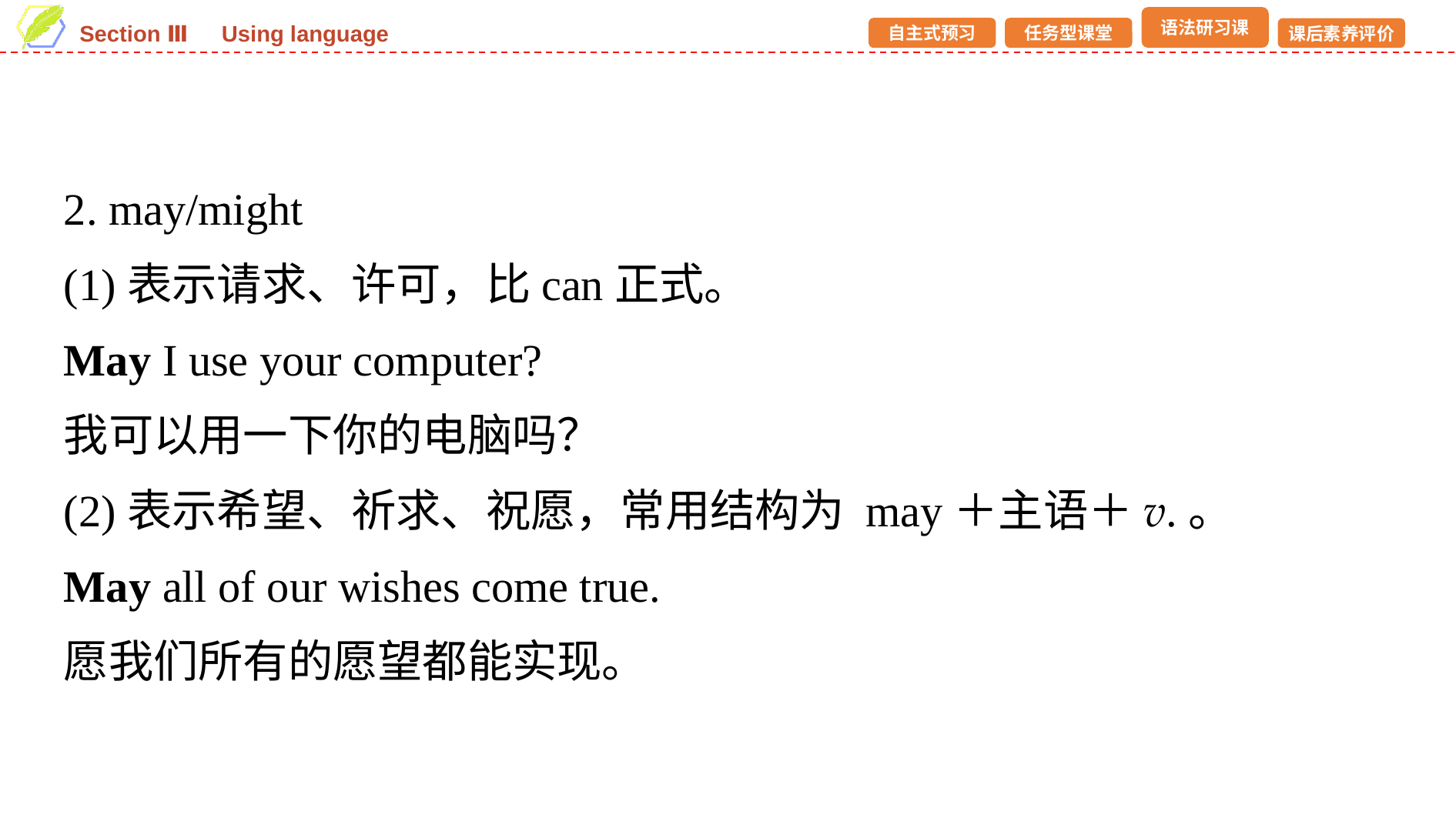

2. may/might
(1)表示请求、许可，比can正式。
May I use your computer?
我可以用一下你的电脑吗？
(2)表示希望、祈求、祝愿，常用结构为 may＋主语＋v.。
May all of our wishes come true.
愿我们所有的愿望都能实现。